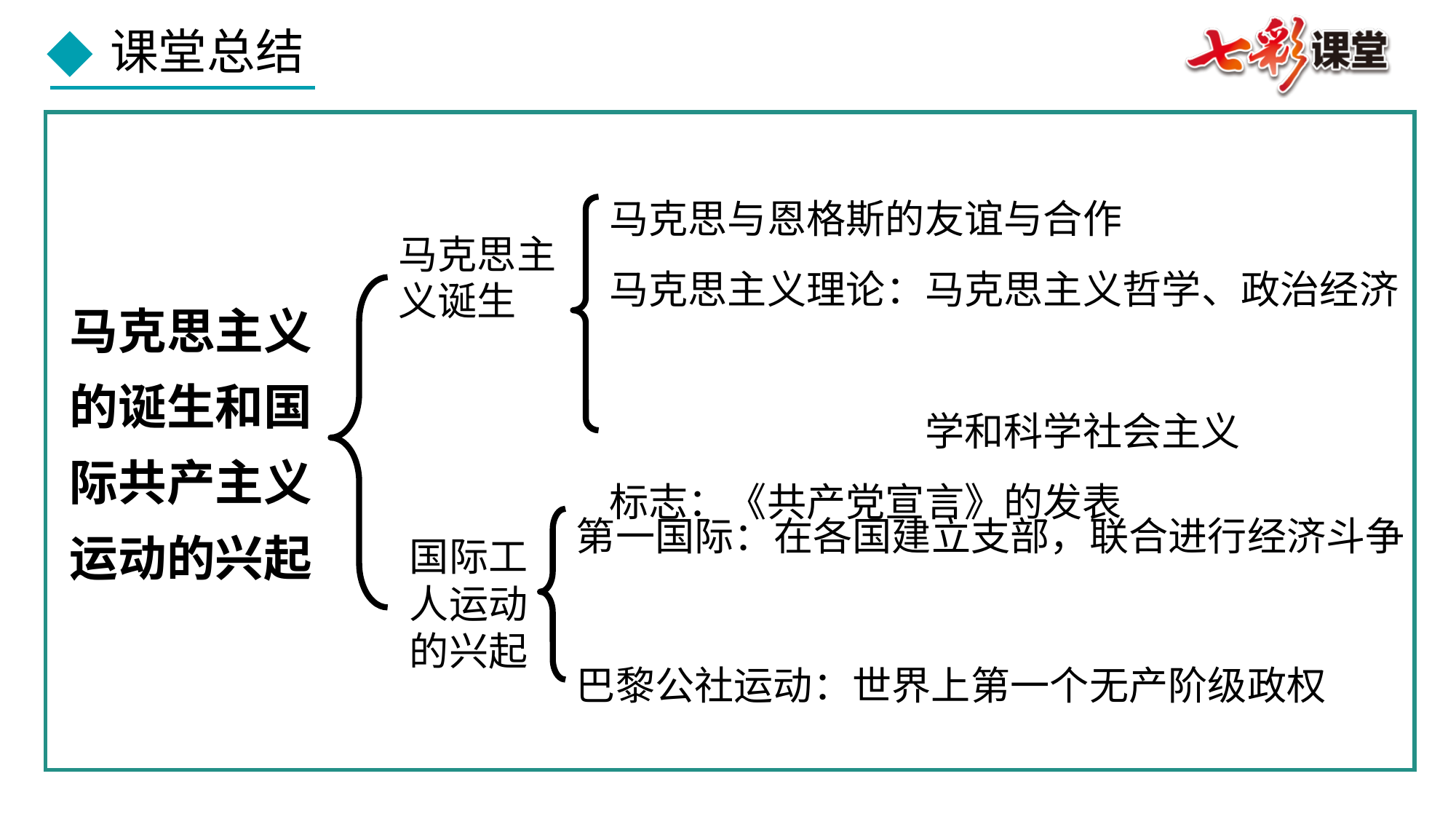

马克思与恩格斯的友谊与合作
马克思主义理论：马克思主义哲学、政治经济
　　　　　　　　学和科学社会主义
标志：《共产党宣言》的发表

马克思主义诞生

马克思主义的诞生和国际共产主义运动的兴起
第一国际：在各国建立支部，联合进行经济斗争

国际工人运动的兴起
巴黎公社运动：世界上第一个无产阶级政权